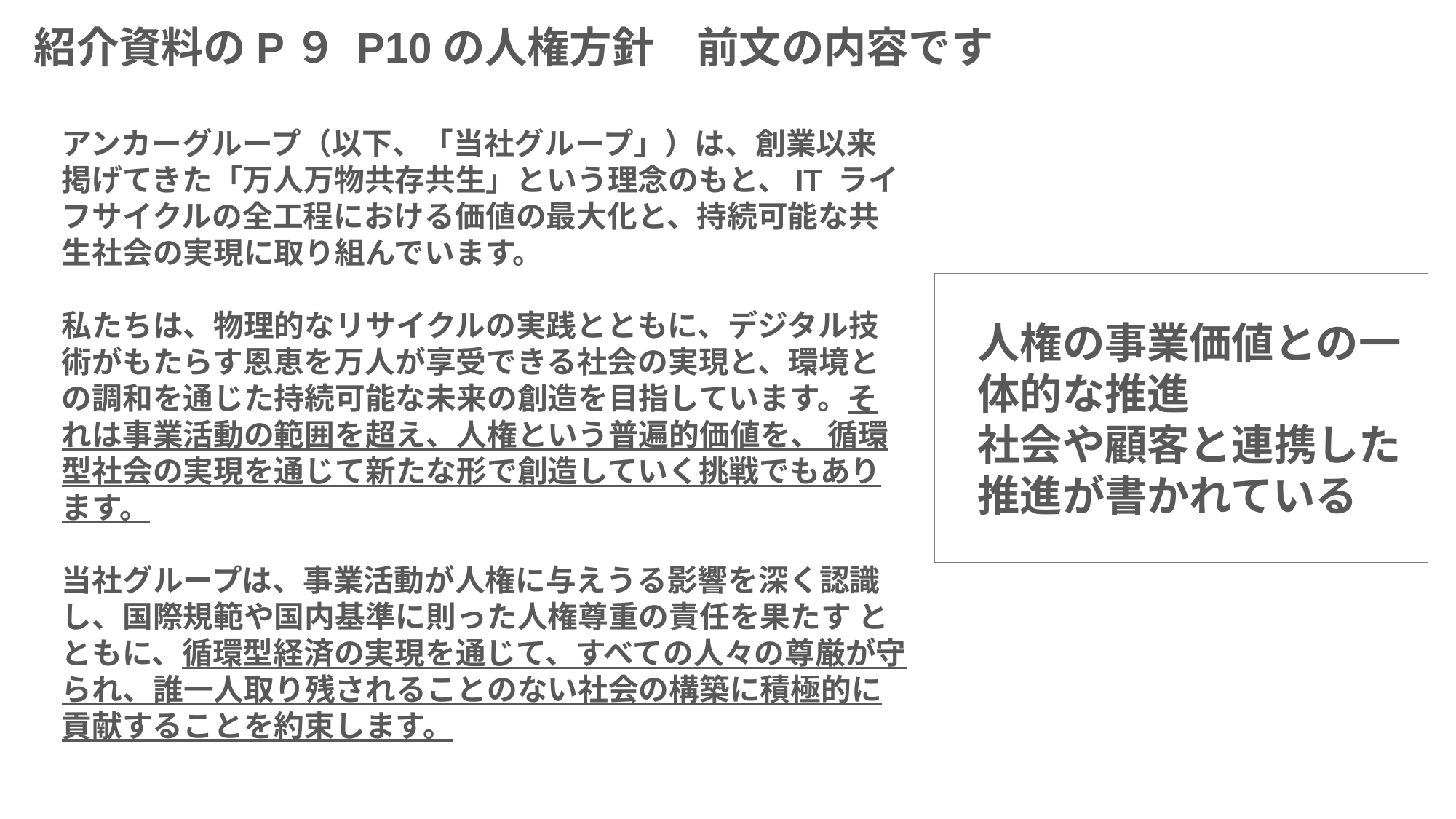

紹介資料のP９ P10の人権方針　前文の内容です
アンカーグループ（以下、「当社グループ」）は、創業以来掲げてきた「万人万物共存共生」という理念のもと、IT ライ フサイクルの全工程における価値の最大化と、持続可能な共生社会の実現に取り組んでいます。

私たちは、物理的なリサイクルの実践とともに、デジタル技術がもたらす恩恵を万人が享受できる社会の実現と、環境との調和を通じた持続可能な未来の創造を目指しています。それは事業活動の範囲を超え、人権という普遍的価値を、 循環型社会の実現を通じて新たな形で創造していく挑戦でもあります。

当社グループは、事業活動が人権に与えうる影響を深く認識し、国際規範や国内基準に則った人権尊重の責任を果たす とともに、循環型経済の実現を通じて、すべての人々の尊厳が守られ、誰一人取り残されることのない社会の構築に積極的に貢献することを約束します。
人権の事業価値との一体的な推進
社会や顧客と連携した推進が書かれている